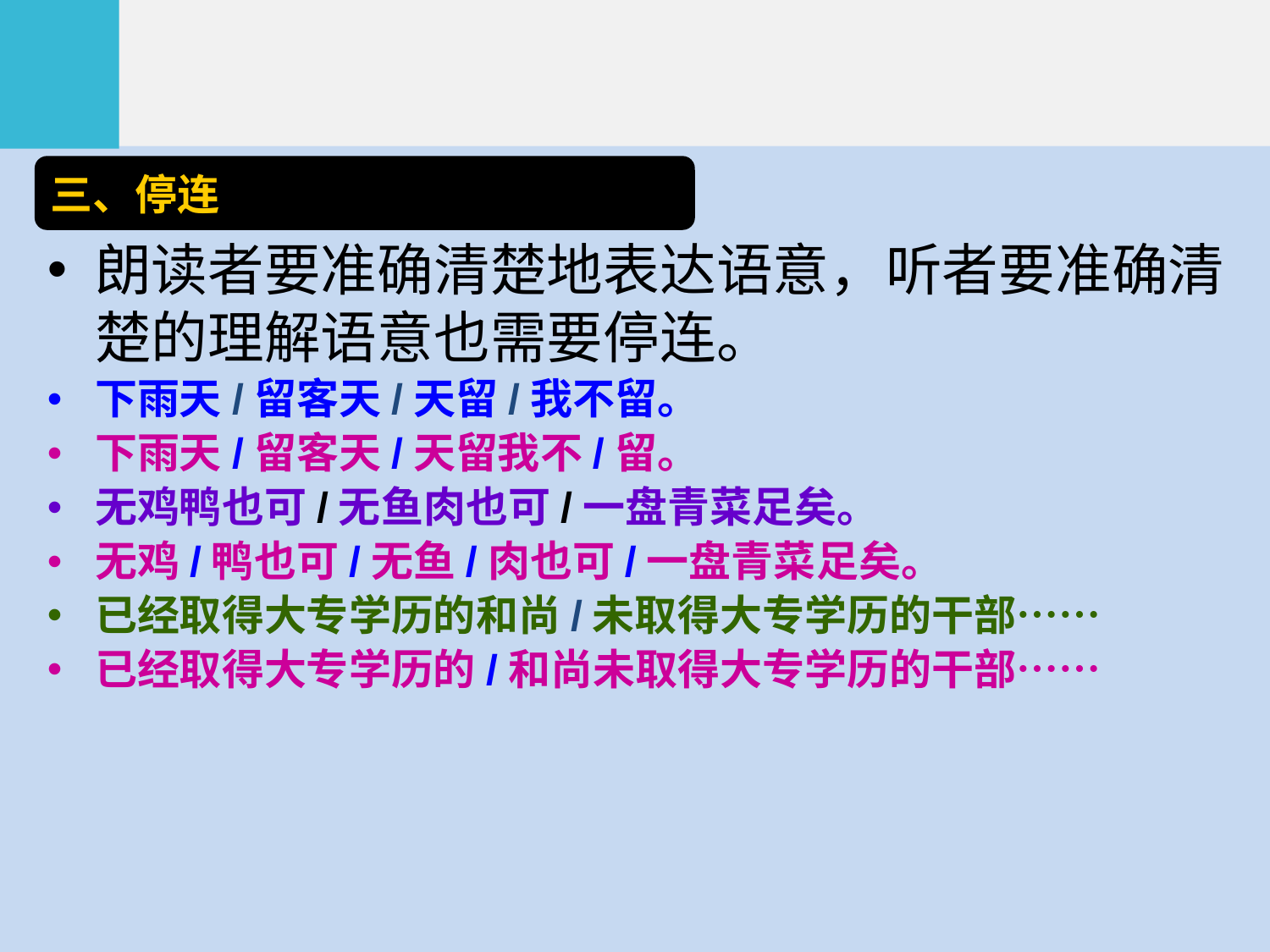

三、停连

朗读者要准确清楚地表达语意，听者要准确清楚的理解语意也需要停连。
下雨天/留客天/天留/我不留。
下雨天/留客天/天留我不/留。
无鸡鸭也可/无鱼肉也可/一盘青菜足矣。
无鸡/鸭也可/无鱼/肉也可/一盘青菜足矣。
已经取得大专学历的和尚/未取得大专学历的干部……
已经取得大专学历的/和尚未取得大专学历的干部……